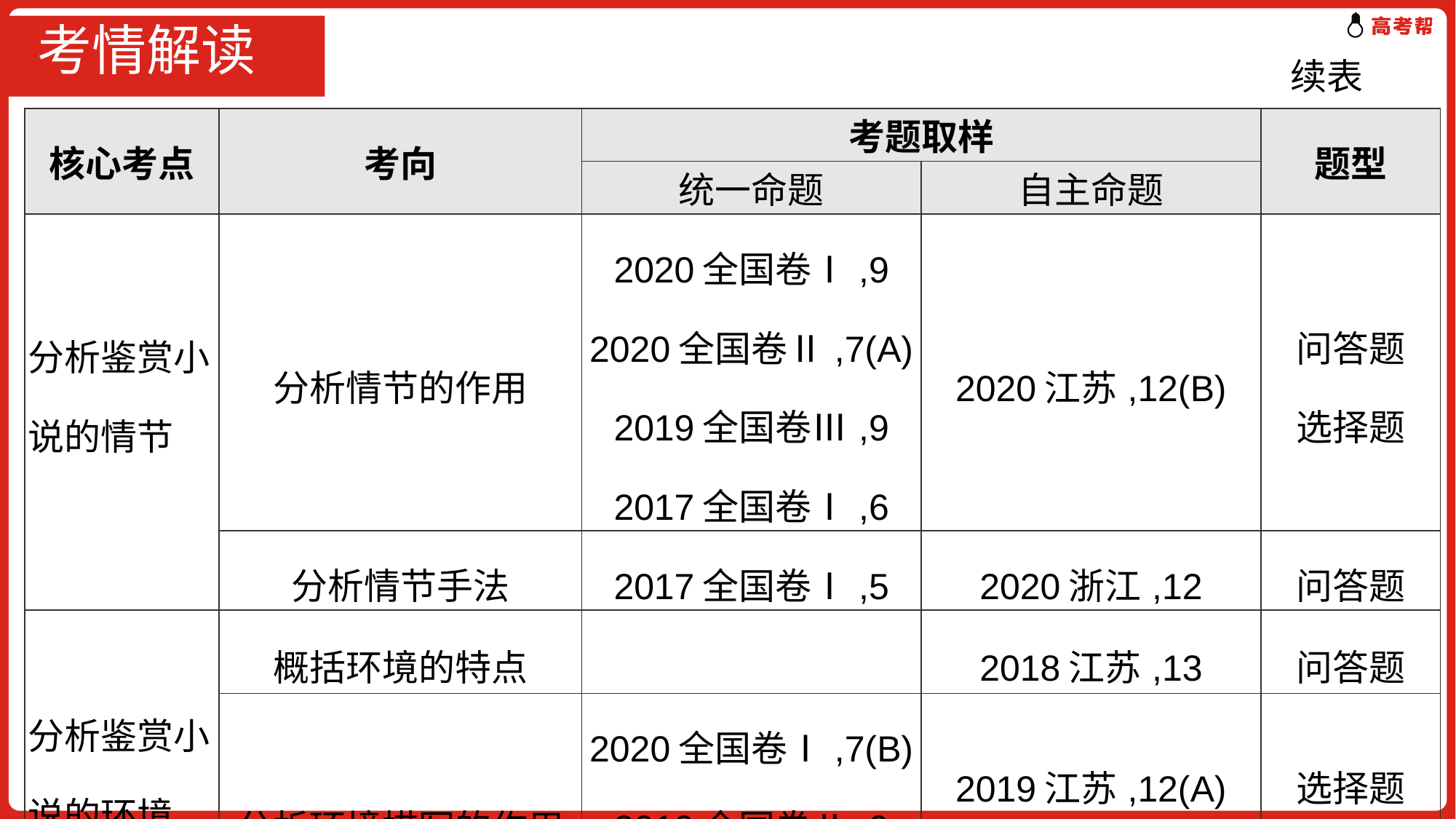

# 考情解读
续表
| 核心考点 | 考向 | 考题取样 |  | 题型 |
| --- | --- | --- | --- | --- |
|  |  | 统一命题 | 自主命题 |  |
| 分析鉴赏小说的情节 | 分析情节的作用 | 2020全国卷Ⅰ,9 2020全国卷Ⅱ,7(A) 2019全国卷Ⅲ,9 2017全国卷Ⅰ,6 | 2020江苏,12(B) | 问答题 选择题 |
|  | 分析情节手法 | 2017全国卷Ⅰ,5 | 2020浙江,12 | 问答题 |
| 分析鉴赏小说的环境 | 概括环境的特点 |  | 2018江苏,13 | 问答题 |
|  | 分析环境描写的作用 | 2020全国卷Ⅰ,7(B) 2019全国卷Ⅱ,9 2019全国卷Ⅲ,8 | 2019江苏,12(A) 2018江苏,14 | 选择题 问答题 |